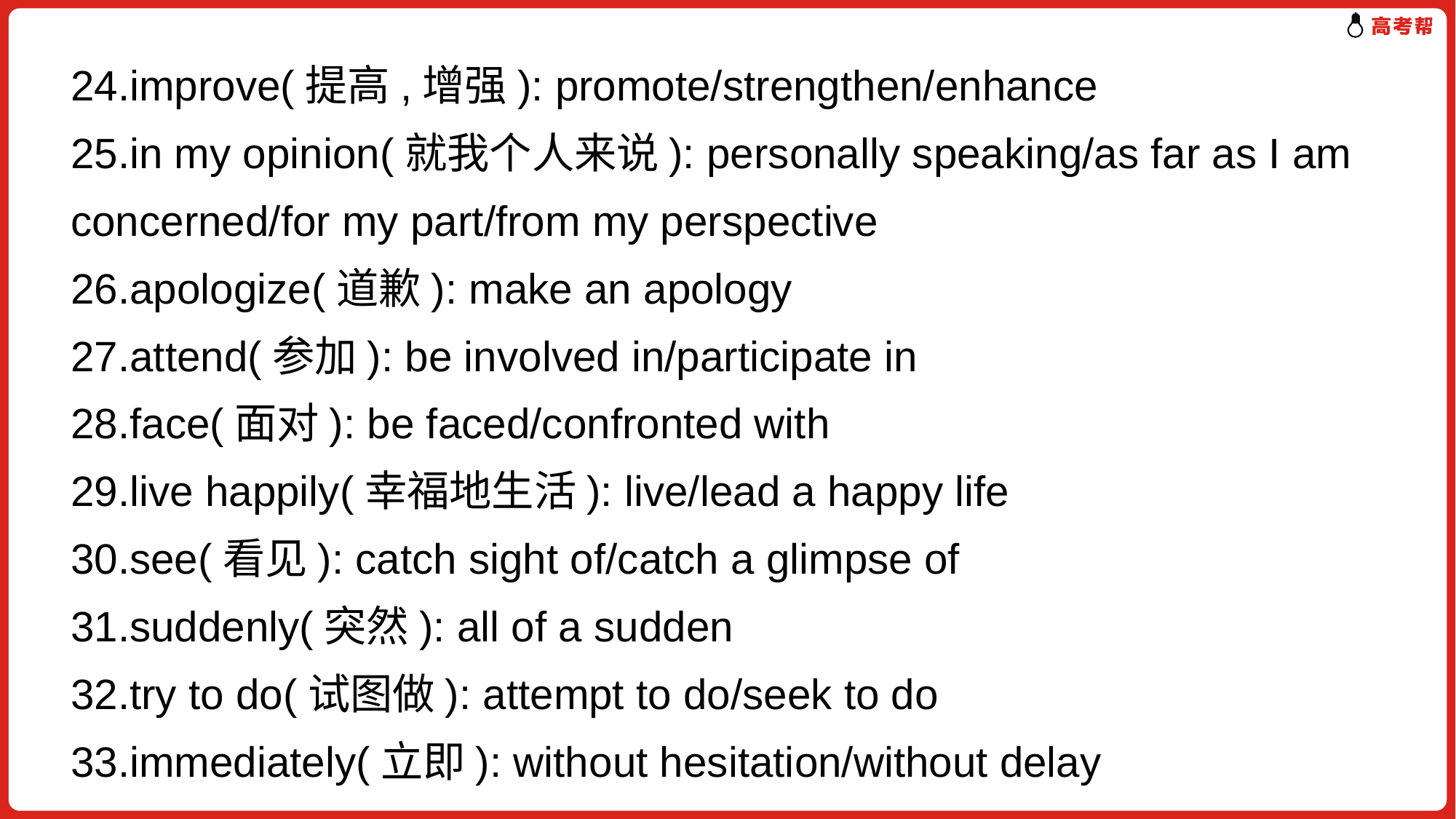

24.improve(提高,增强): promote/strengthen/enhance
25.in my opinion(就我个人来说): personally speaking/as far as I am concerned/for my part/from my perspective
26.apologize(道歉): make an apology
27.attend(参加): be involved in/participate in
28.face(面对): be faced/confronted with
29.live happily(幸福地生活): live/lead a happy life
30.see(看见): catch sight of/catch a glimpse of
31.suddenly(突然): all of a sudden
32.try to do(试图做): attempt to do/seek to do
33.immediately(立即): without hesitation/without delay